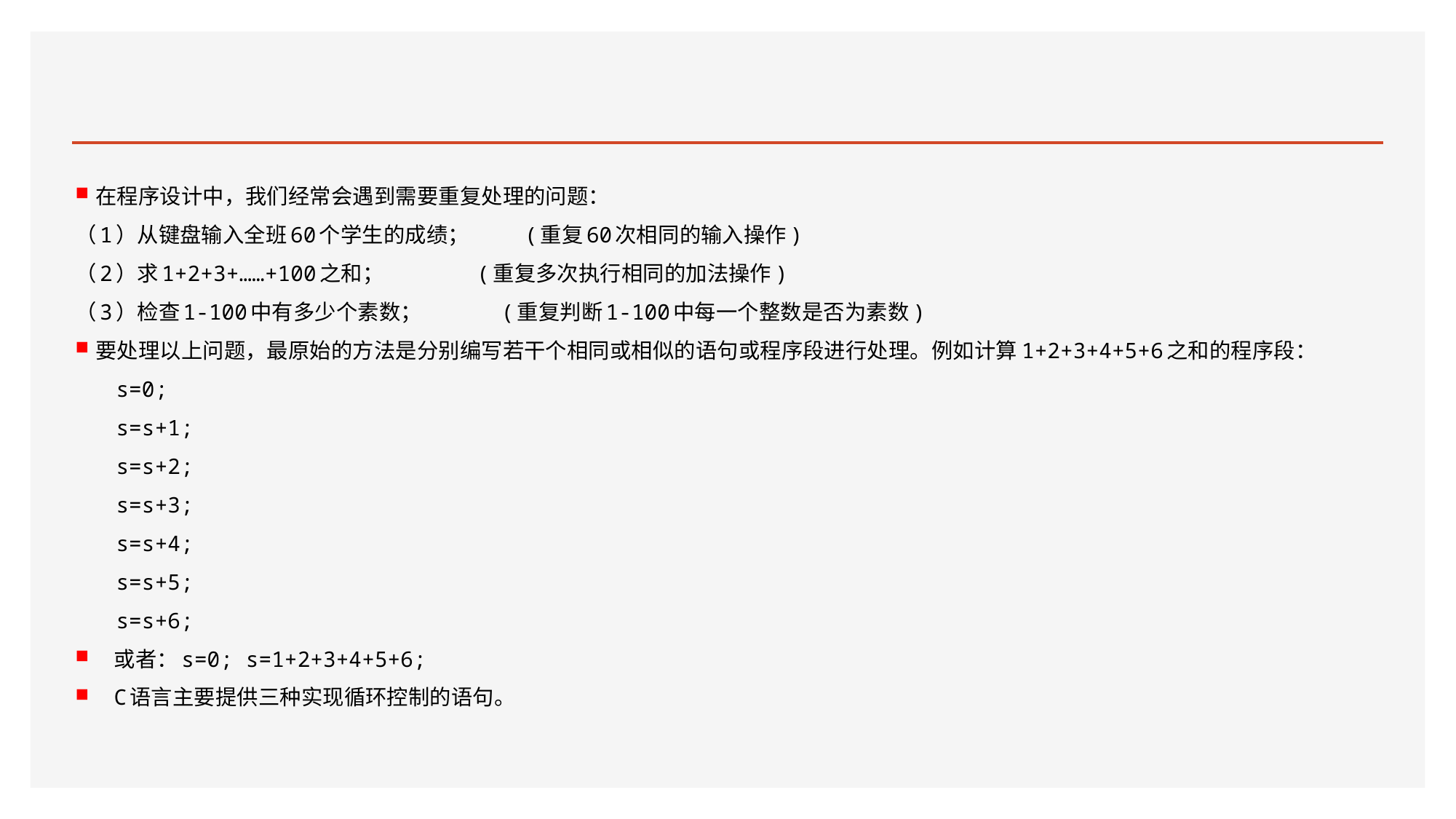

#
在程序设计中，我们经常会遇到需要重复处理的问题：
（1）从键盘输入全班60个学生的成绩；           (重复60次相同的输入操作)
（2）求1+2+3+……+100之和；                   (重复多次执行相同的加法操作)
（3）检查1-100中有多少个素数；                (重复判断1-100中每一个整数是否为素数)
要处理以上问题，最原始的方法是分别编写若干个相同或相似的语句或程序段进行处理。例如计算1+2+3+4+5+6之和的程序段：
s=0;
s=s+1;
s=s+2;
s=s+3;
s=s+4;
s=s+5;
s=s+6;
或者：s=0; s=1+2+3+4+5+6;
C语言主要提供三种实现循环控制的语句。